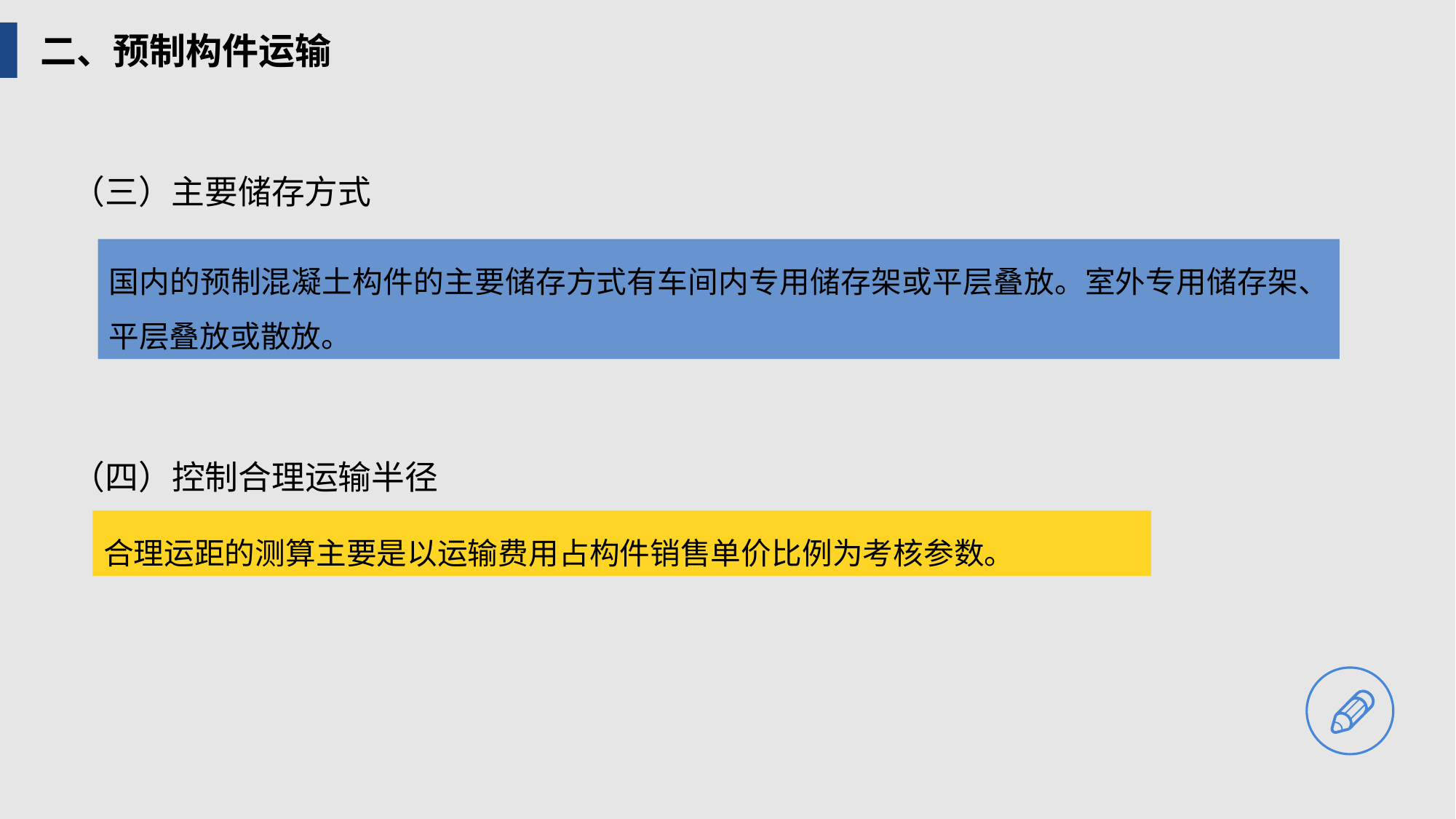

二、预制构件运输

（三）主要储存方式
国内的预制混凝土构件的主要储存方式有车间内专用储存架或平层叠放。室外专用储存架、平层叠放或散放。
（四）控制合理运输半径
合理运距的测算主要是以运输费用占构件销售单价比例为考核参数。